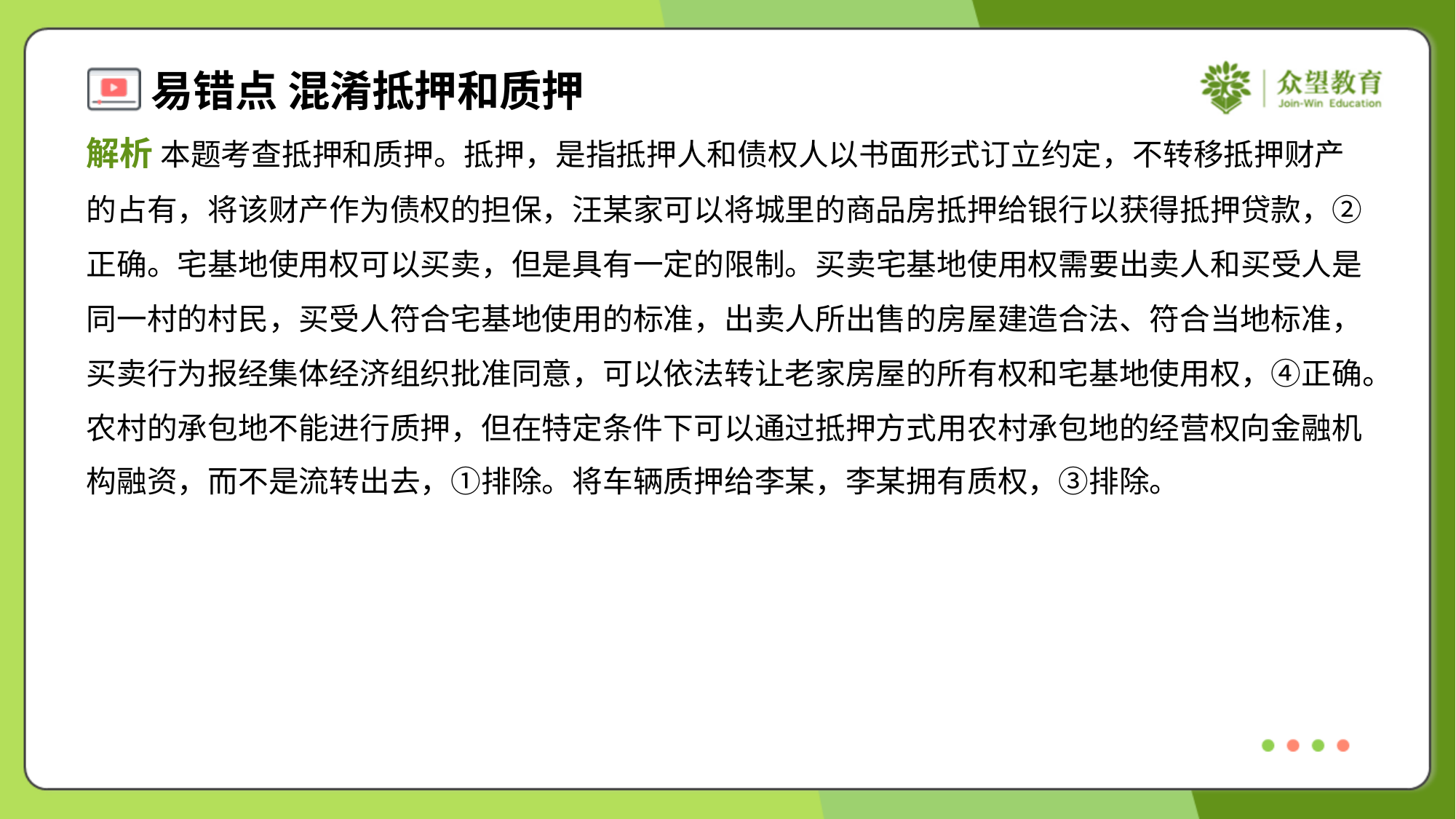

解析 本题考查抵押和质押。抵押，是指抵押人和债权人以书面形式订立约定，不转移抵押财产
的占有，将该财产作为债权的担保，汪某家可以将城里的商品房抵押给银行以获得抵押贷款，②
正确。宅基地使用权可以买卖，但是具有一定的限制。买卖宅基地使用权需要出卖人和买受人是
同一村的村民，买受人符合宅基地使用的标准，出卖人所出售的房屋建造合法、符合当地标准，
买卖行为报经集体经济组织批准同意，可以依法转让老家房屋的所有权和宅基地使用权，④正确。
农村的承包地不能进行质押，但在特定条件下可以通过抵押方式用农村承包地的经营权向金融机
构融资，而不是流转出去，①排除。将车辆质押给李某，李某拥有质权，③排除。